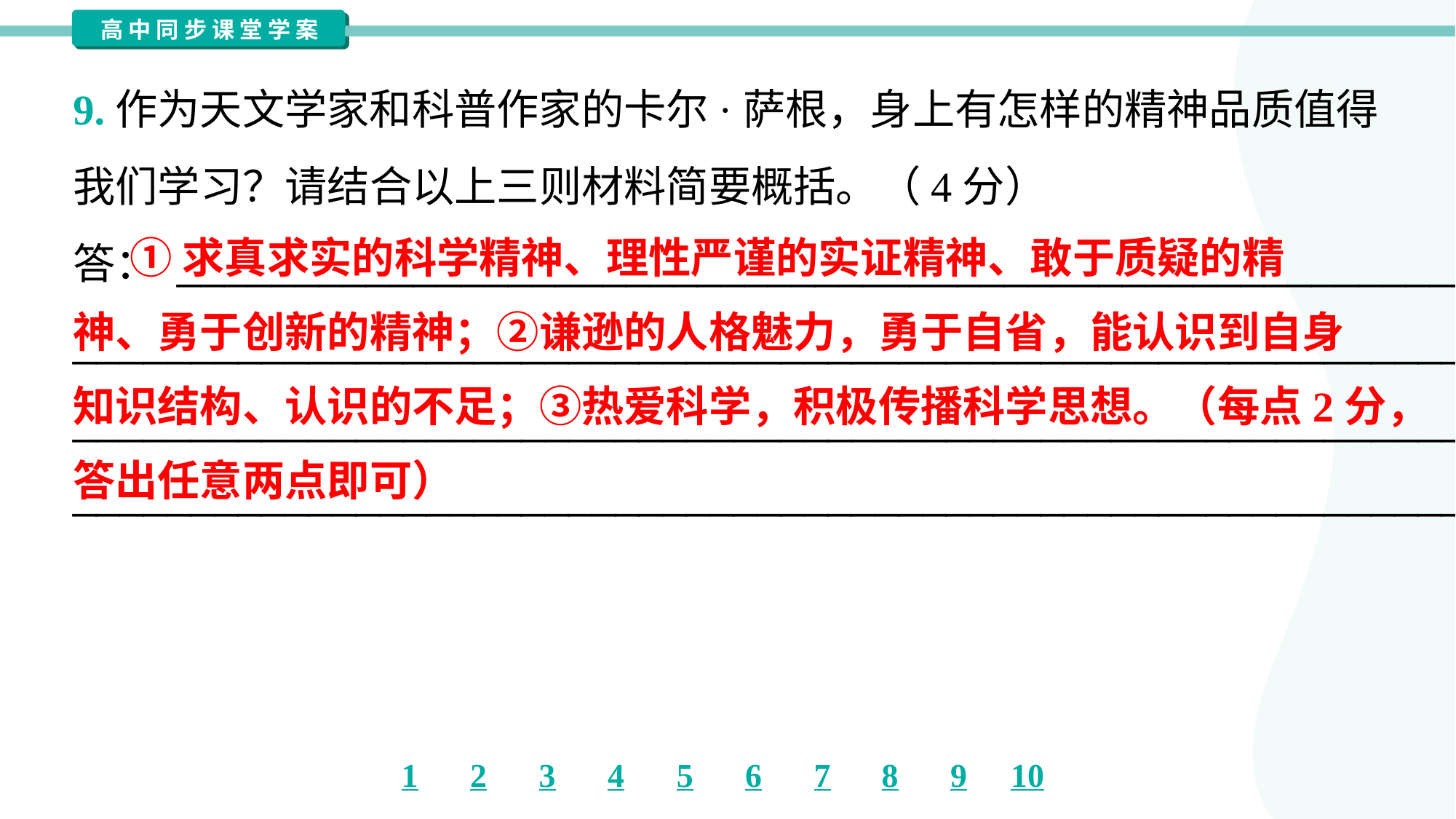

9.作为天文学家和科普作家的卡尔·萨根，身上有怎样的精神品质值得
我们学习？请结合以上三则材料简要概括。（4分）
答： ________________________________________________________
_____________________________________________________________
_____________________________________________________________
_____________________________________________________________
      ①求真求实的科学精神、理性严谨的实证精神、敢于质疑的精
神、勇于创新的精神；②谦逊的人格魅力，勇于自省，能认识到自身
知识结构、认识的不足；③热爱科学，积极传播科学思想。（每点2分，
答出任意两点即可）